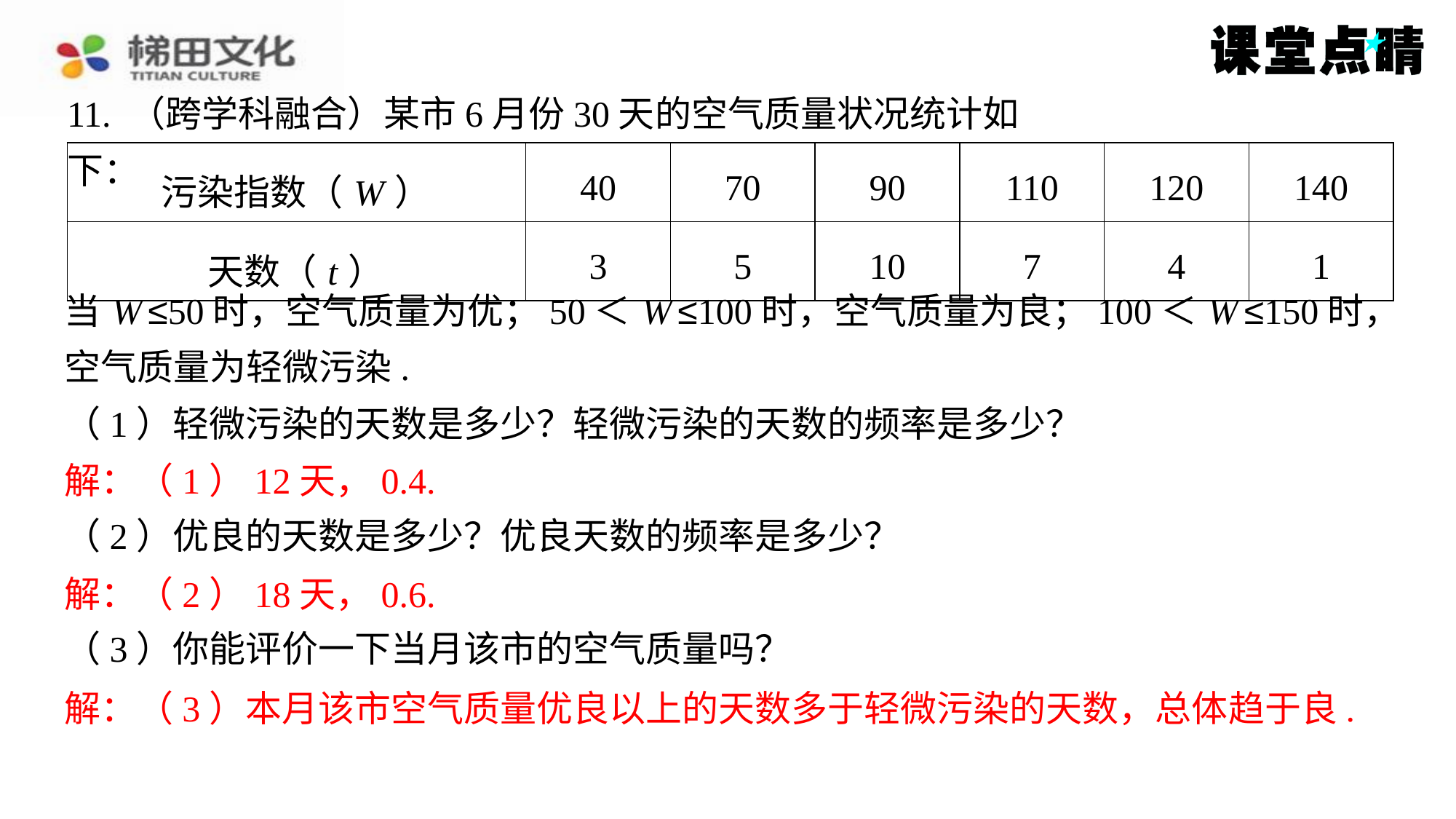

11. （跨学科融合）某市6月份30天的空气质量状况统计如下：
| 污染指数（ W ） | 40 | 70 | 90 | 110 | 120 | 140 |
| --- | --- | --- | --- | --- | --- | --- |
| 天数（ t ） | 3 | 5 | 10 | 7 | 4 | 1 |
当 W ≤50时，空气质量为优；50＜ W ≤100时，空气质量为良；100＜ W ≤150时，
空气质量为轻微污染.
（1）轻微污染的天数是多少？轻微污染的天数的频率是多少？
解：（1）12天，0.4.
（2）优良的天数是多少？优良天数的频率是多少？
解：（2）18天，0.6.
（3）你能评价一下当月该市的空气质量吗？
解：（3）本月该市空气质量优良以上的天数多于轻微污染的天数，总体趋于良.
解：（1）12天，0.4.
解：（2）18天，0.6.
解：（3）本月该市空气质量优良以上的天数多于轻微污染的天数，总体趋于良.